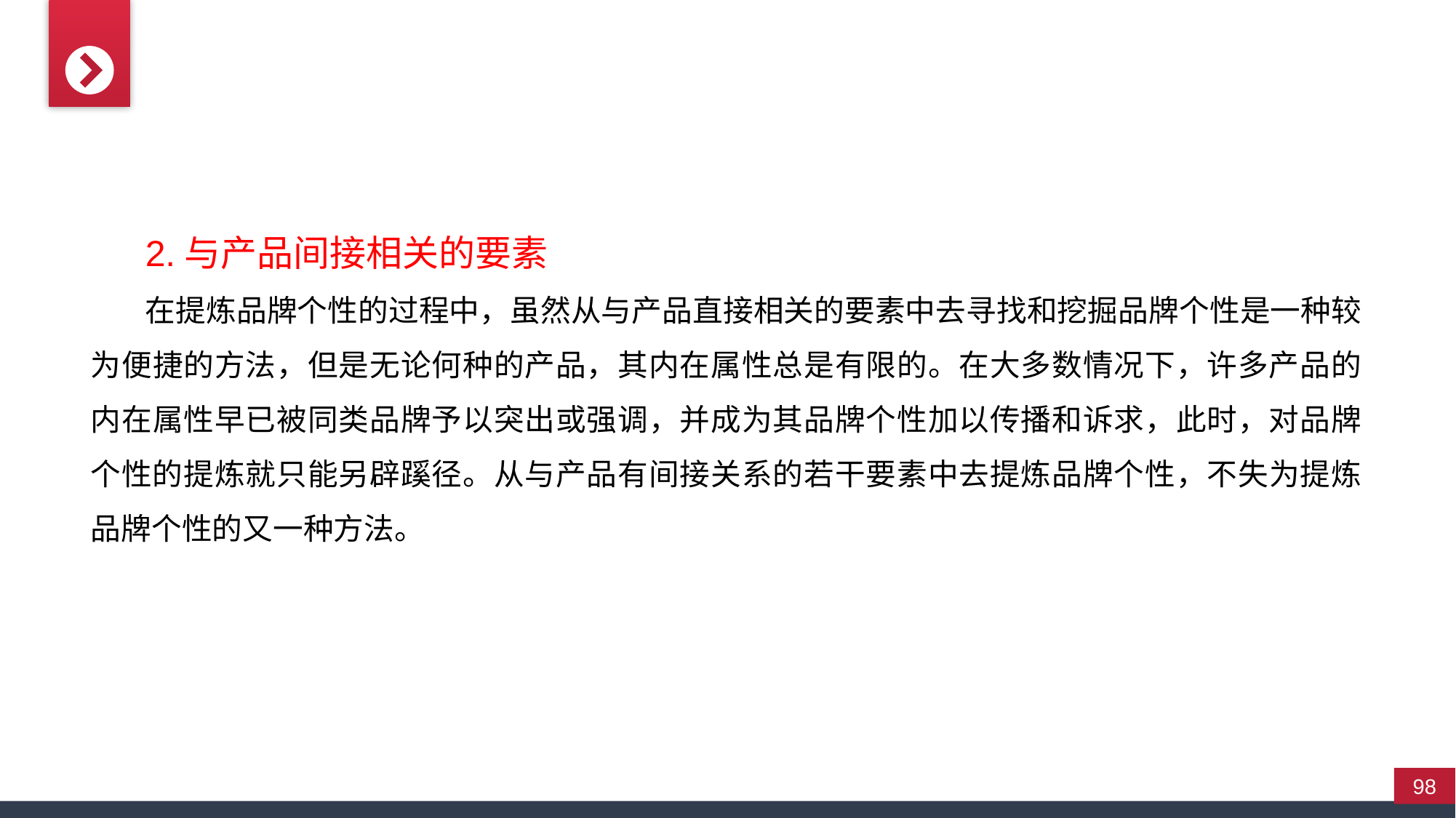

2.与产品间接相关的要素
在提炼品牌个性的过程中，虽然从与产品直接相关的要素中去寻找和挖掘品牌个性是一种较为便捷的方法，但是无论何种的产品，其内在属性总是有限的。在大多数情况下，许多产品的内在属性早已被同类品牌予以突出或强调，并成为其品牌个性加以传播和诉求，此时，对品牌个性的提炼就只能另辟蹊径。从与产品有间接关系的若干要素中去提炼品牌个性，不失为提炼品牌个性的又一种方法。